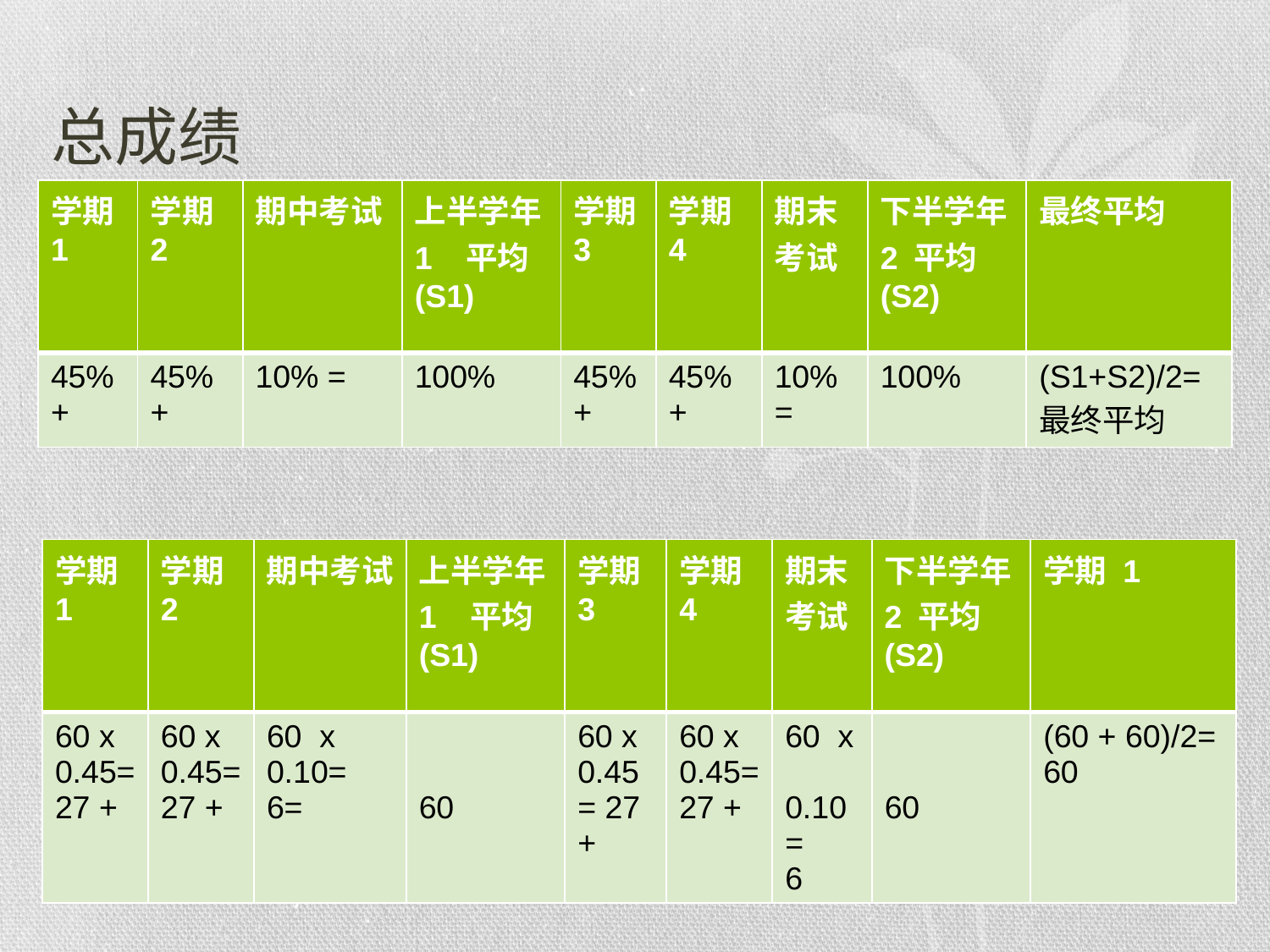

# 总成绩
| 学期 1 | 学期 2 | 期中考试 | 上半学年 1 平均 (S1) | 学期 3 | 学期 4 | 期末考试 | 下半学年 2 平均(S2) | 最终平均 |
| --- | --- | --- | --- | --- | --- | --- | --- | --- |
| 45% + | 45% + | 10% = | 100% | 45% + | 45% + | 10%= | 100% | (S1+S2)/2= 最终平均 |
| 学期 1 | 学期 2 | 期中考试 | 上半学年 1 平均 (S1) | 学期 3 | 学期 4 | 期末考试 | 下半学年 2 平均(S2) | 学期 1 |
| --- | --- | --- | --- | --- | --- | --- | --- | --- |
| 60 x 0.45= 27 + | 60 x 0.45= 27 + | 60 x 0.10= 6= | 60 | 60 x 0.45= 27 + | 60 x 0.45= 27 + | 60 x 0.10= 6 | 60 | (60 + 60)/2= 60 |